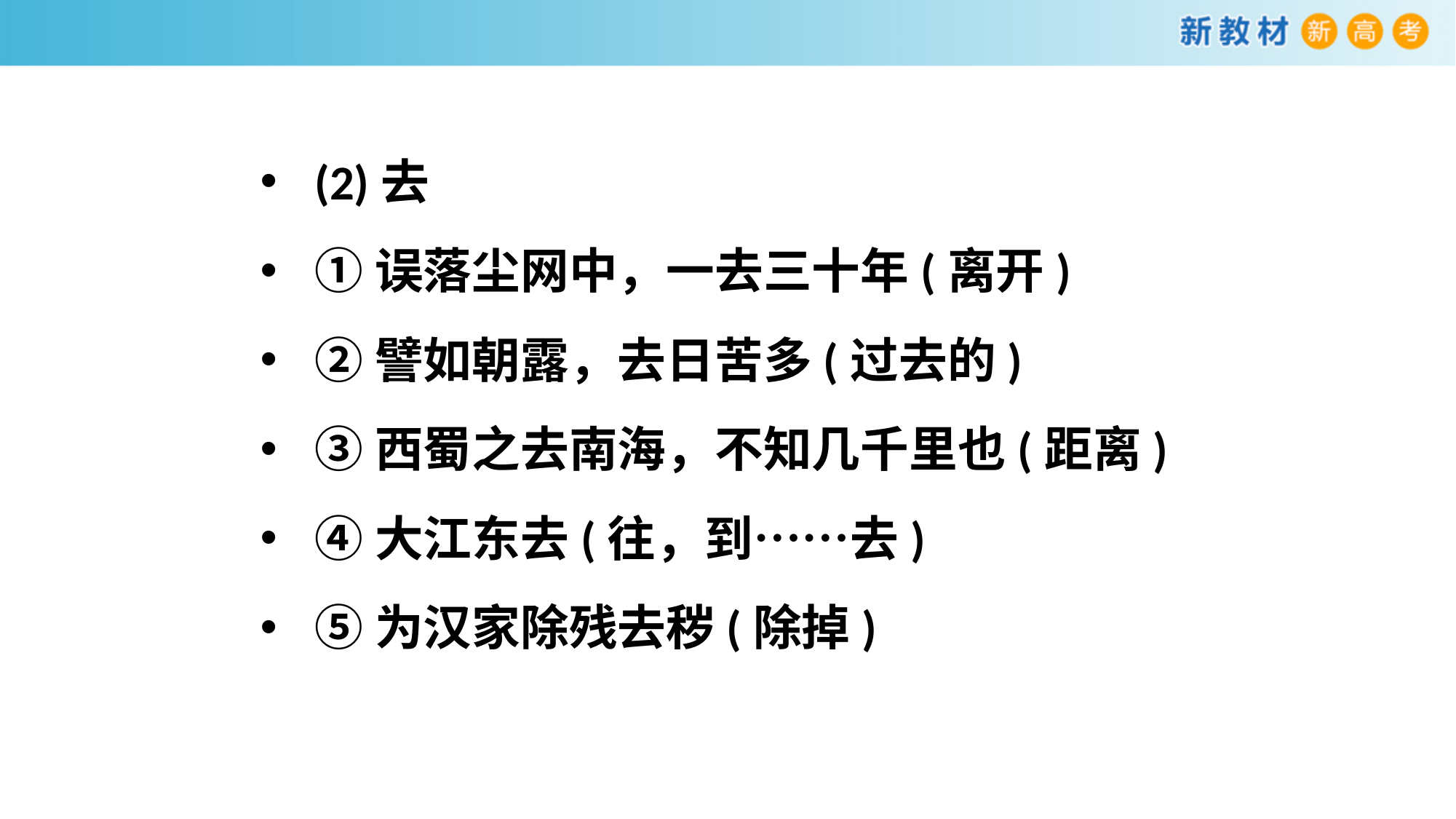

(2)去
①误落尘网中，一去三十年(离开)
②譬如朝露，去日苦多(过去的)
③西蜀之去南海，不知几千里也(距离)
④大江东去(往，到……去)
⑤为汉家除残去秽(除掉)